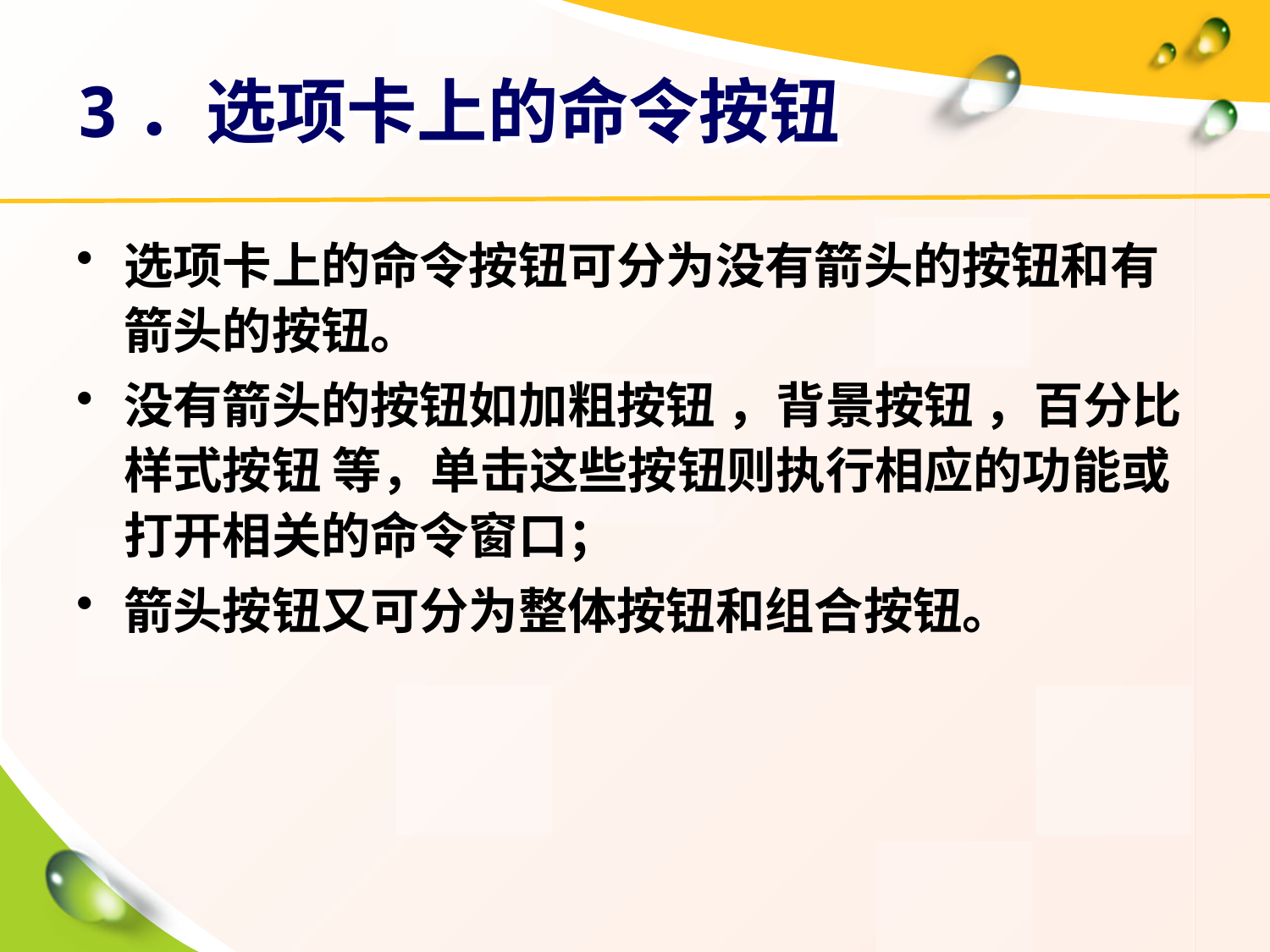

# 3．选项卡上的命令按钮
选项卡上的命令按钮可分为没有箭头的按钮和有箭头的按钮。
没有箭头的按钮如加粗按钮 ，背景按钮 ，百分比样式按钮 等，单击这些按钮则执行相应的功能或打开相关的命令窗口；
箭头按钮又可分为整体按钮和组合按钮。